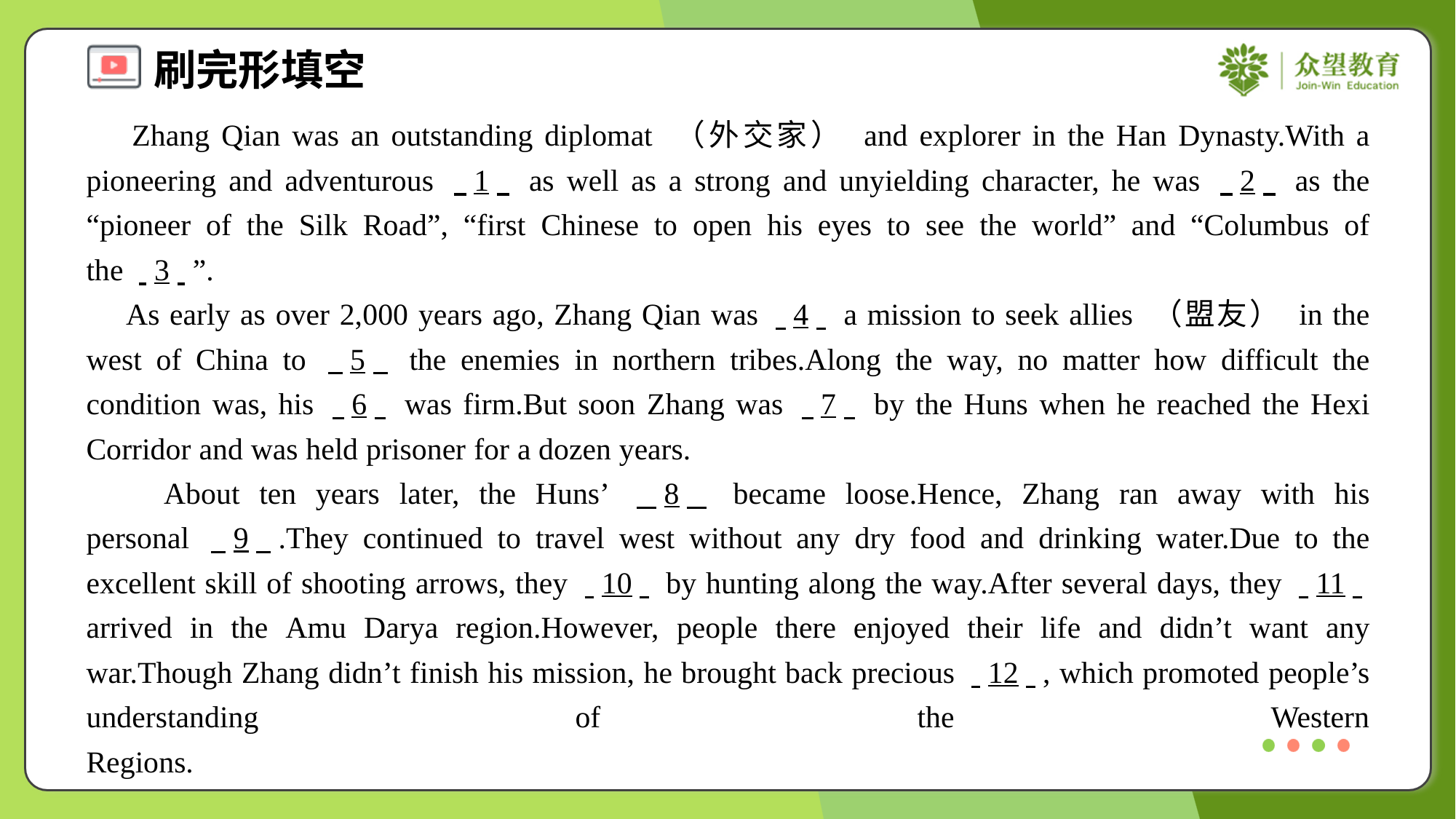

Zhang Qian was an outstanding diplomat （外交家） and explorer in the Han Dynasty.With a pioneering and adventurous . .1. . as well as a strong and unyielding character, he was . .2. . as the “pioneer of the Silk Road”, “first Chinese to open his eyes to see the world” and “Columbus of the . .3. .”.
    As early as over 2,000 years ago, Zhang Qian was . .4. . a mission to seek allies （盟友） in the west of China to . .5. . the enemies in northern tribes.Along the way, no matter how difficult the condition was, his . .6. . was firm.But soon Zhang was . .7. . by the Huns when he reached the Hexi Corridor and was held prisoner for a dozen years.
    About ten years later, the Huns’ . .8. . became loose.Hence, Zhang ran away with his personal . .9. ..They continued to travel west without any dry food and drinking water.Due to the excellent skill of shooting arrows, they . .10. . by hunting along the way.After several days, they . .11. . arrived in the Amu Darya region.However, people there enjoyed their life and didn’t want any war.Though Zhang didn’t finish his mission, he brought back precious . .12. ., which promoted people’s understanding of the Western Regions.#3